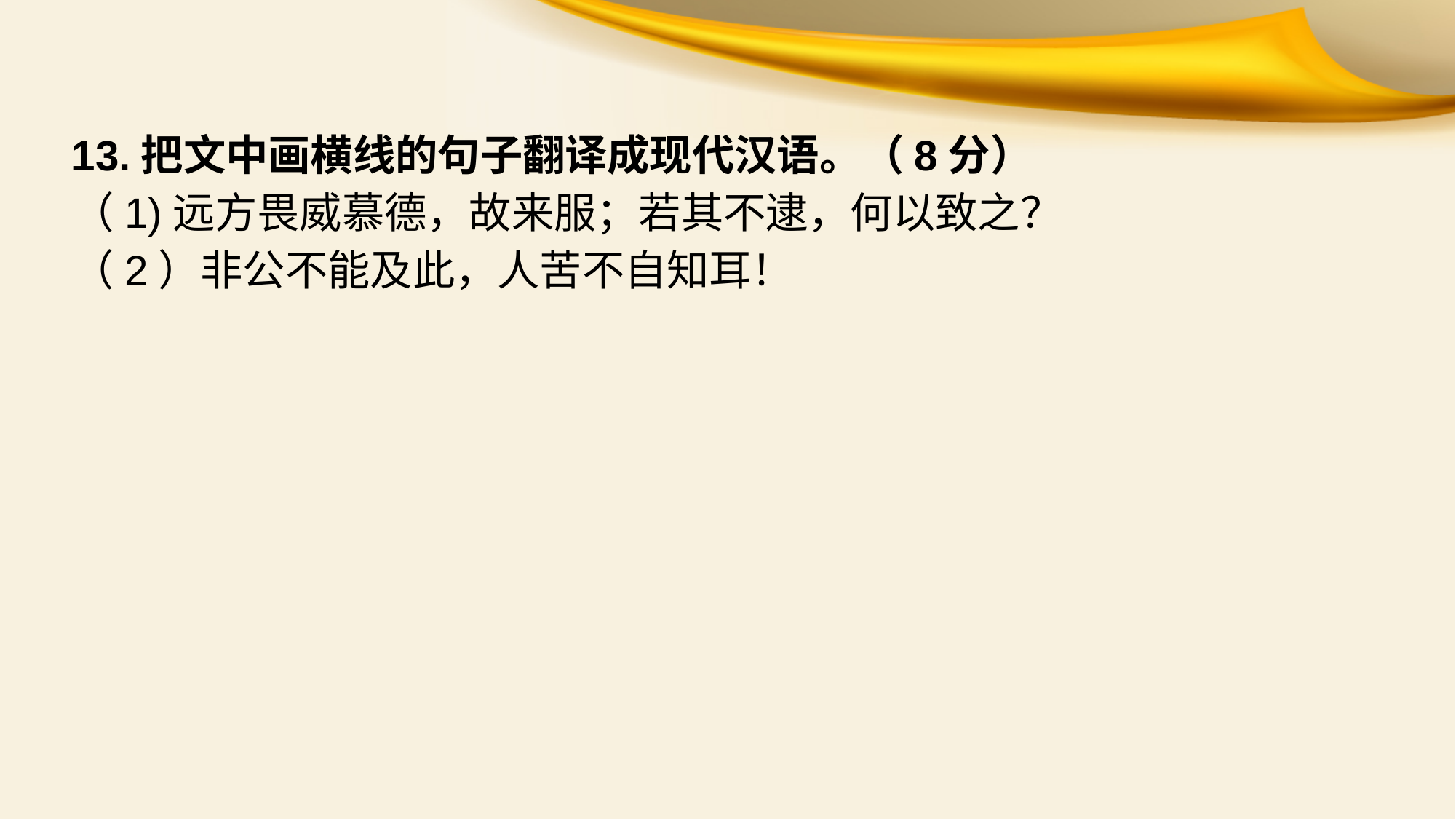

13.把文中画横线的句子翻译成现代汉语。（8分）
（1)远方畏威慕德，故来服；若其不逮，何以致之？
（2）非公不能及此，人苦不自知耳！